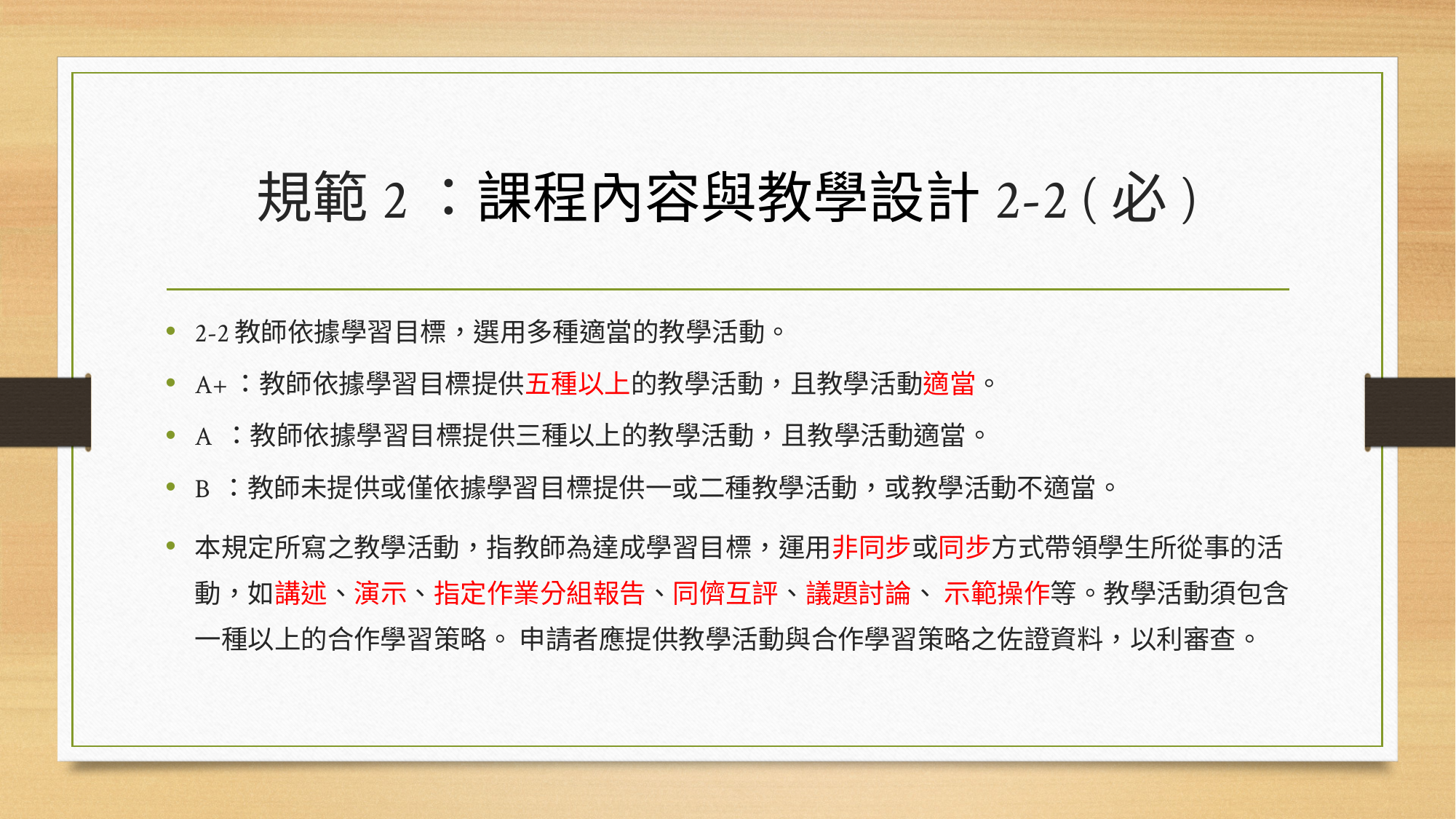

# 規範2：課程內容與教學設計2-2 (必)
2-2教師依據學習目標，選用多種適當的教學活動。
A+：教師依據學習目標提供五種以上的教學活動，且教學活動適當。
A ：教師依據學習目標提供三種以上的教學活動，且教學活動適當。
B ：教師未提供或僅依據學習目標提供一或二種教學活動，或教學活動不適當。
本規定所寫之教學活動，指教師為達成學習目標，運用非同步或同步方式帶領學生所從事的活動，如講述、演示、指定作業分組報告、同儕互評、議題討論、 示範操作等。教學活動須包含一種以上的合作學習策略。 申請者應提供教學活動與合作學習策略之佐證資料，以利審查。